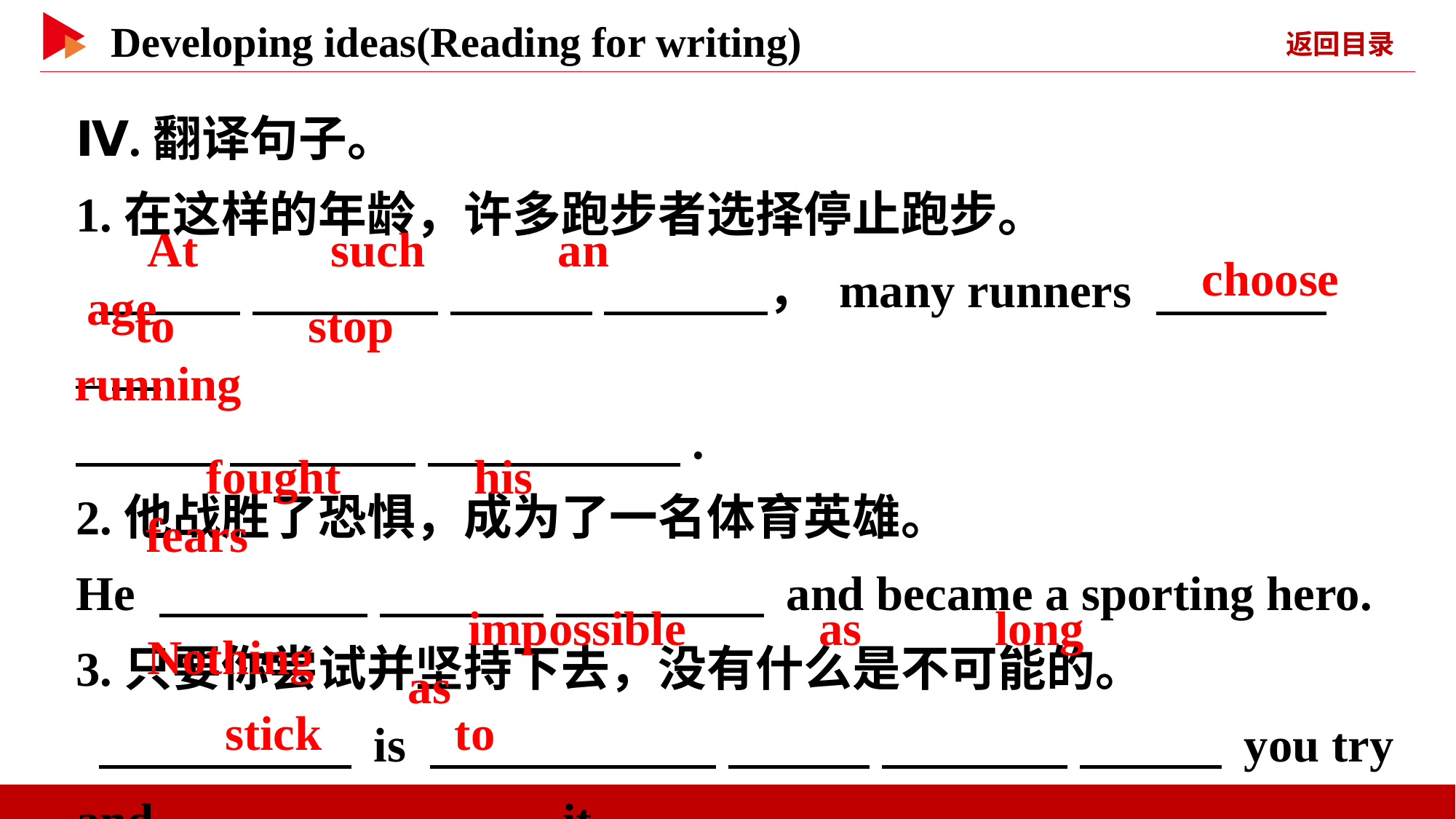

Ⅳ.翻译句子。
1.在这样的年龄，许多跑步者选择停止跑步。
 　    　 　        　 　    　 　      　， many runners 　            _
　    　 　        　 　              　.
2.他战胜了恐惧，成为了一名体育英雄。
He 　          　 　      　 　          　 and became a sporting hero.
3.只要你尝试并坚持下去，没有什么是不可能的。
 　              　 is 　                 　 　    　 　        　 　    　 you try and 　          　 　    　 it.
　At　 　such　 　an　 　age
　choose
　to　 　stop　 　running
　fought　 　his　 　fears
　Nothing
　impossible　 　as　 　long　 　as
　stick　 　to